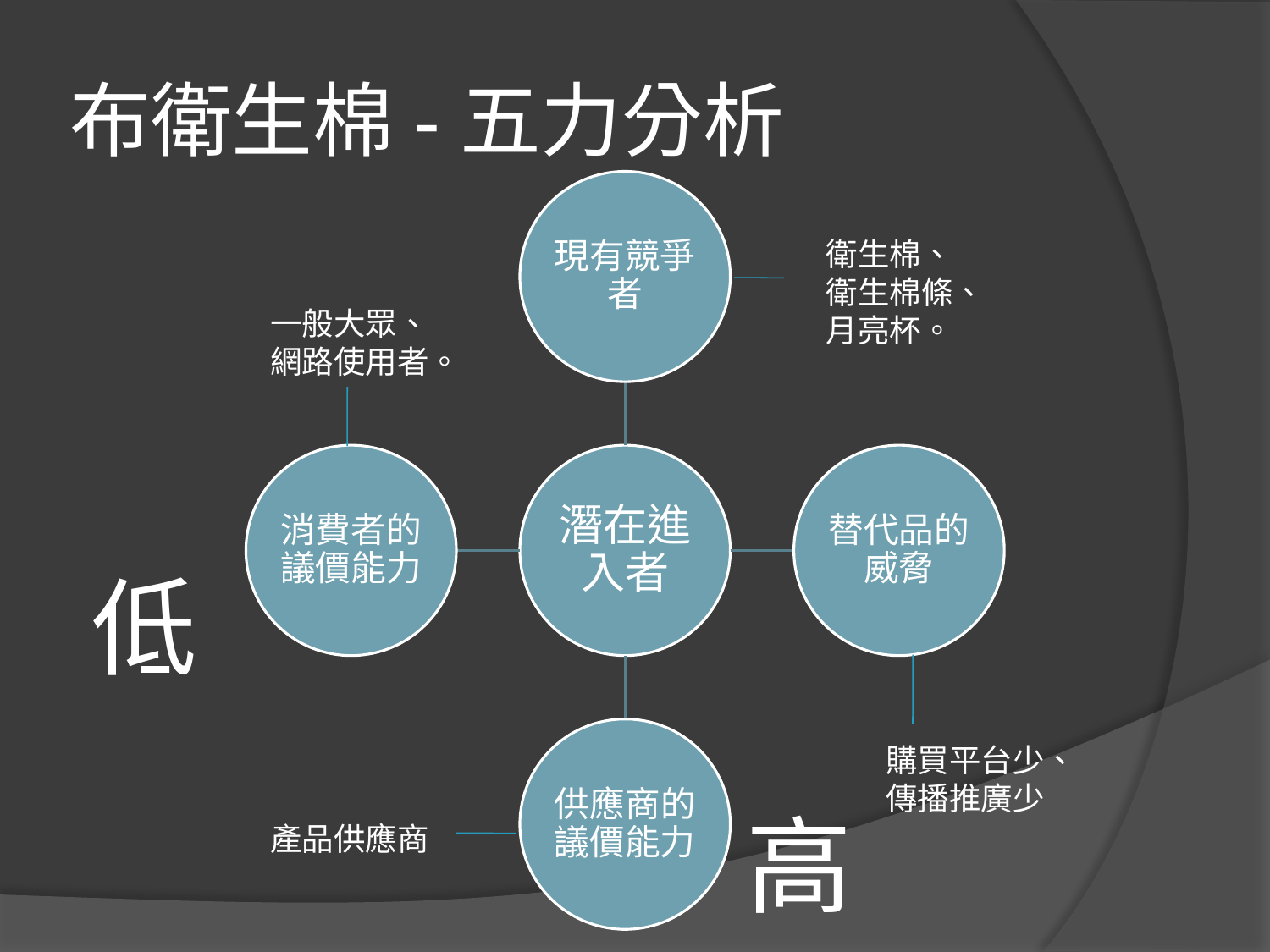

# 布衛生棉-五力分析
潛在進入者

現有競爭者

替代品的威脅

供應商的議價能力

消費者的議價能力
衛生棉、
衛生棉條、
月亮杯。
一般大眾、
網路使用者。
低
購買平台少、
傳播推廣少
高
產品供應商